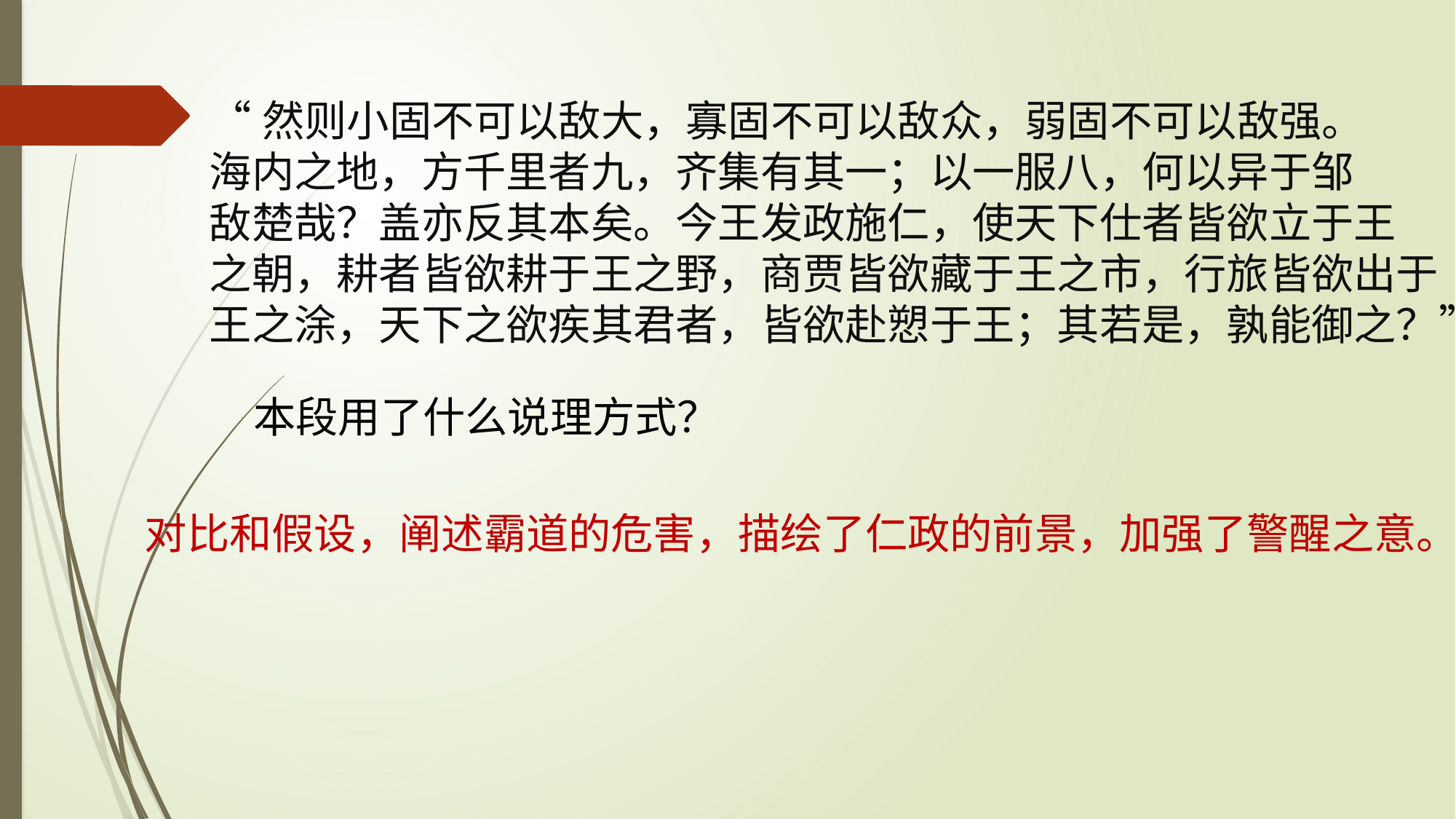

“然则小固不可以敌大，寡固不可以敌众，弱固不可以敌强。
海内之地，方千里者九，齐集有其一；以一服八，何以异于邹
敌楚哉？盖亦反其本矣。今王发政施仁，使天下仕者皆欲立于王
之朝，耕者皆欲耕于王之野，商贾皆欲藏于王之市，行旅皆欲出于
王之涂，天下之欲疾其君者，皆欲赴愬于王；其若是，孰能御之？”
本段用了什么说理方式？
对比和假设，阐述霸道的危害，描绘了仁政的前景，加强了警醒之意。